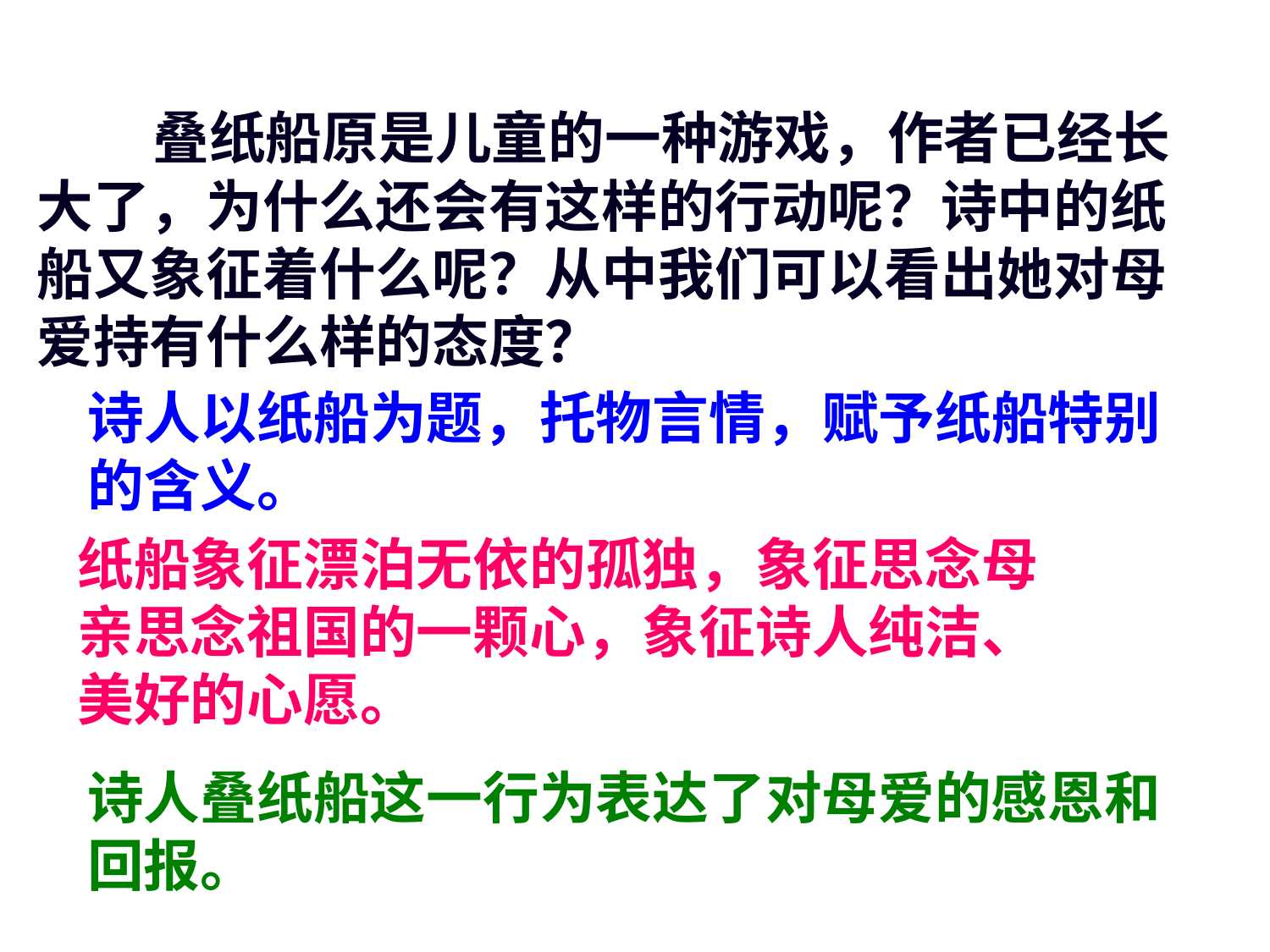

叠纸船原是儿童的一种游戏，作者已经长大了，为什么还会有这样的行动呢？诗中的纸船又象征着什么呢？从中我们可以看出她对母爱持有什么样的态度？

诗人以纸船为题，托物言情，赋予纸船特别的含义。

纸船象征漂泊无依的孤独，象征思念母亲思念祖国的一颗心，象征诗人纯洁、美好的心愿。

诗人叠纸船这一行为表达了对母爱的感恩和回报。